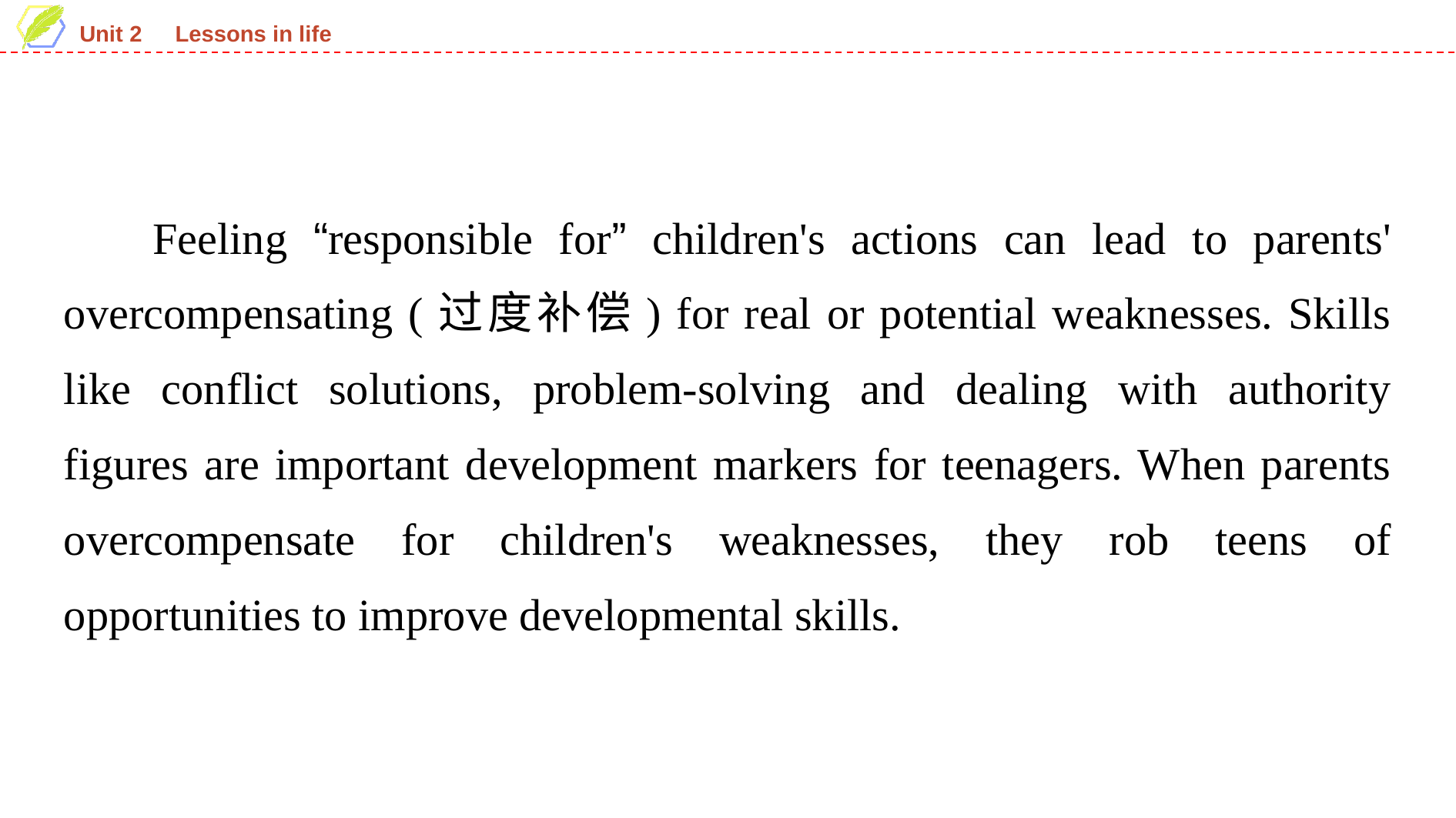

Feeling “responsible for” children's actions can lead to parents' overcompensating (过度补偿) for real or potential weaknesses. Skills like conflict solutions, problem-solving and dealing with authority figures are important development markers for teenagers. When parents overcompensate for children's weaknesses, they rob teens of opportunities to improve developmental skills.